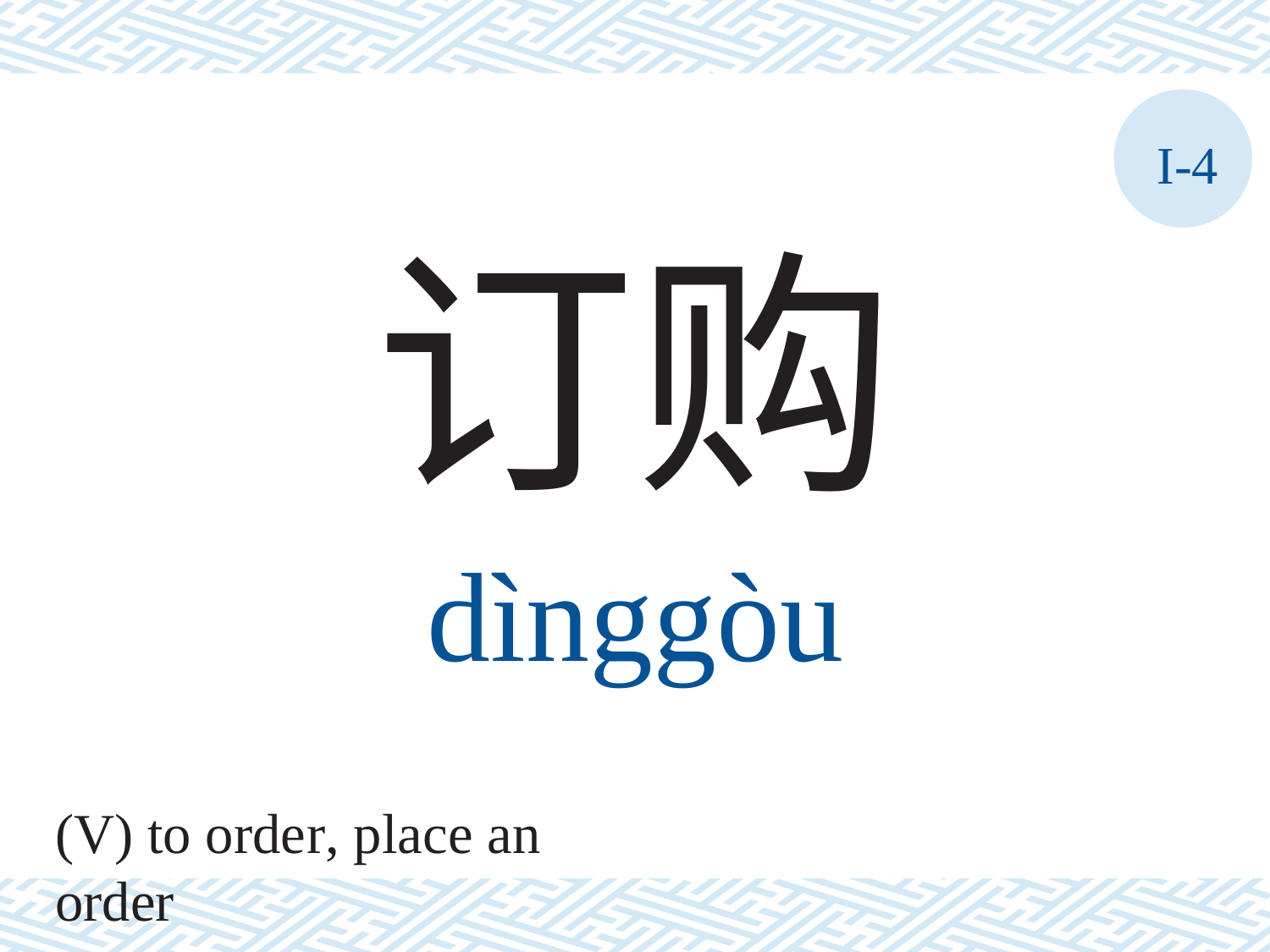

I-4
订购
dìnggòu
(V) to order, place an order